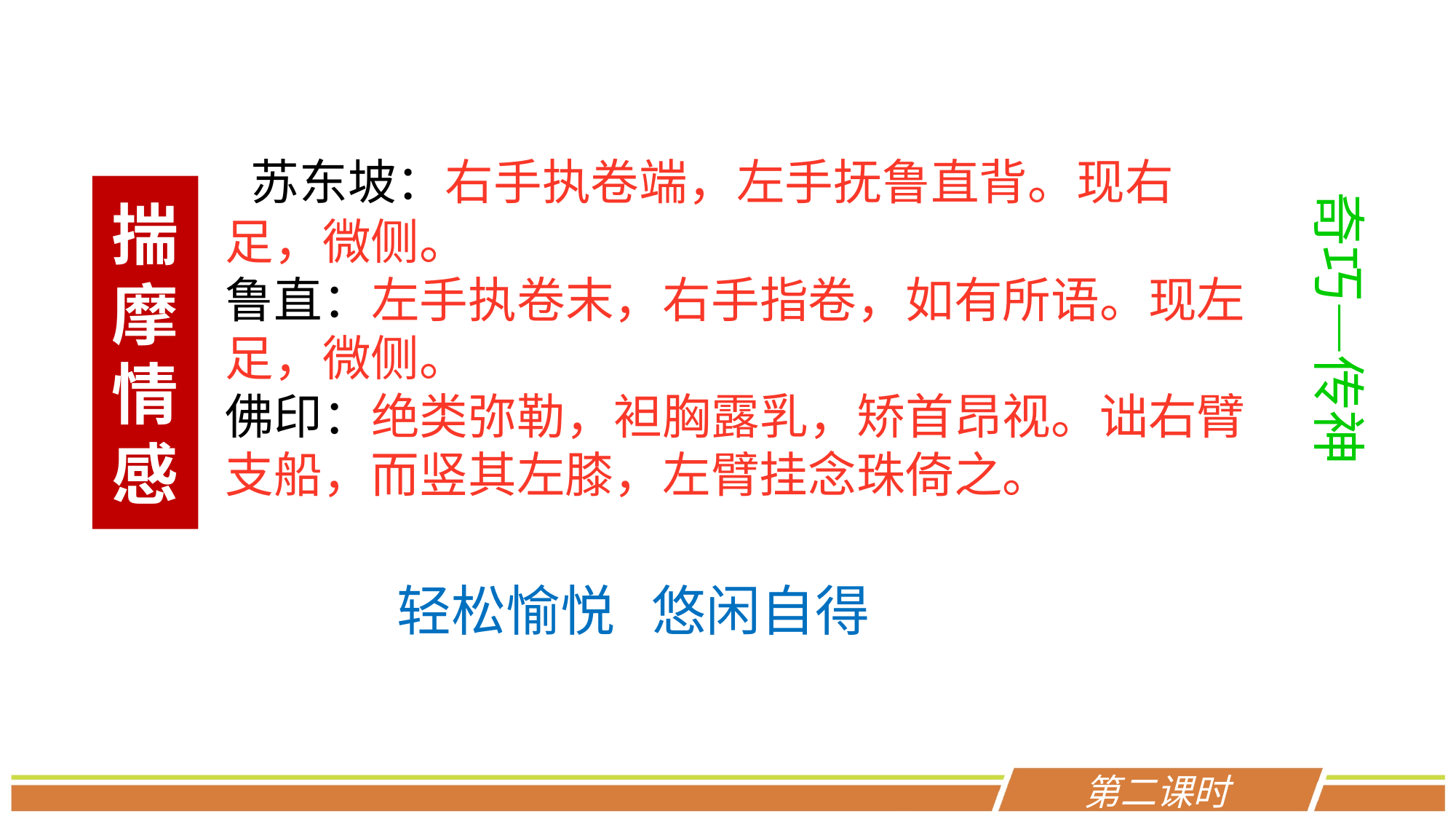

苏东坡：右手执卷端，左手抚鲁直背。现右足，微侧。
鲁直：左手执卷末，右手指卷，如有所语。现左足，微侧。
佛印：绝类弥勒，袒胸露乳，矫首昂视。诎右臂支船，而竖其左膝，左臂挂念珠倚之。

揣摩情感
奇巧—传神
轻松愉悦   悠闲自得
第二课时